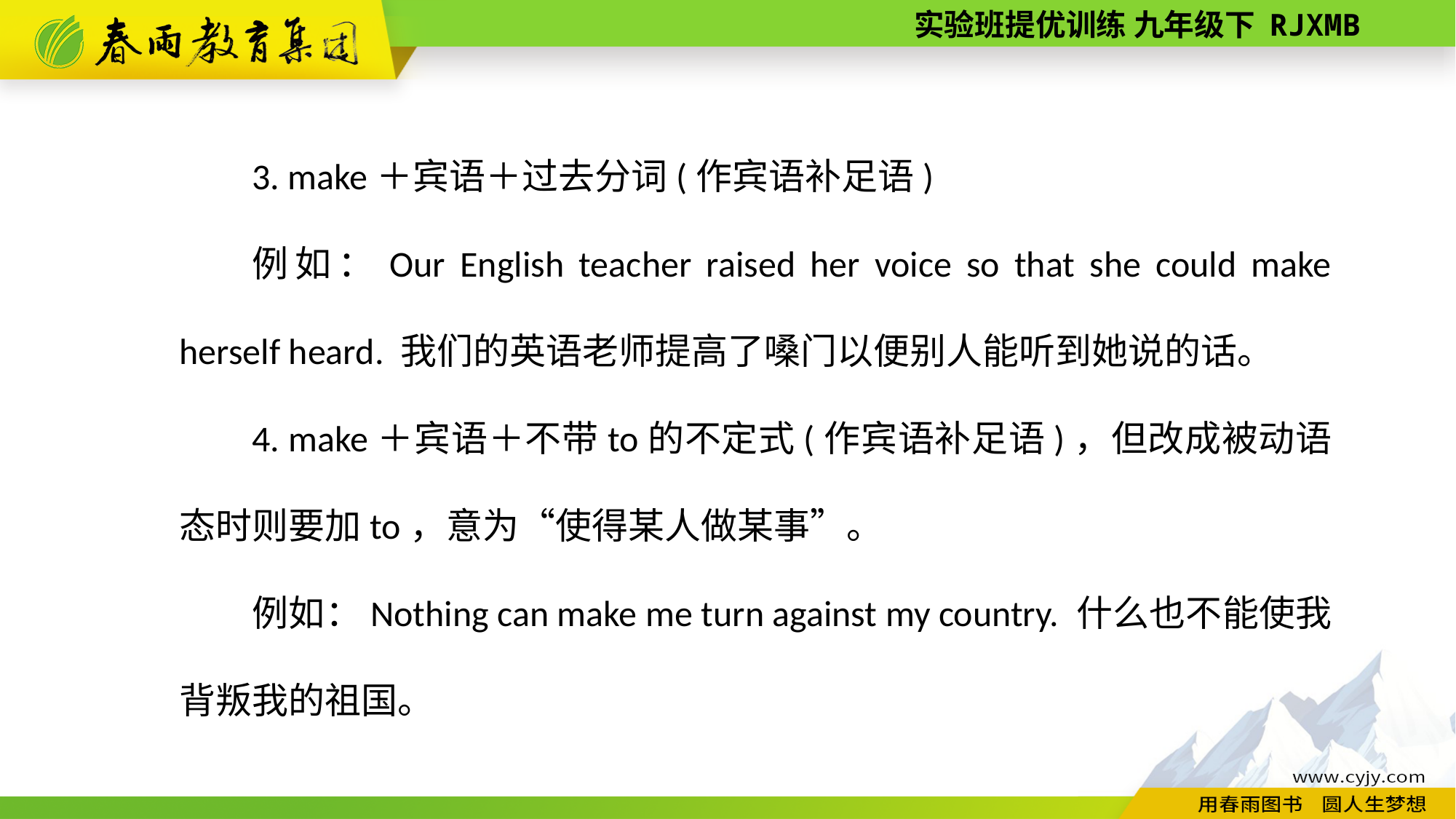

3. make＋宾语＋过去分词(作宾语补足语)
例如：Our English teacher raised her voice so that she could make herself heard. 我们的英语老师提高了嗓门以便别人能听到她说的话。
4. make＋宾语＋不带to的不定式(作宾语补足语)，但改成被动语态时则要加to，意为“使得某人做某事”。
例如：Nothing can make me turn against my country. 什么也不能使我背叛我的祖国。